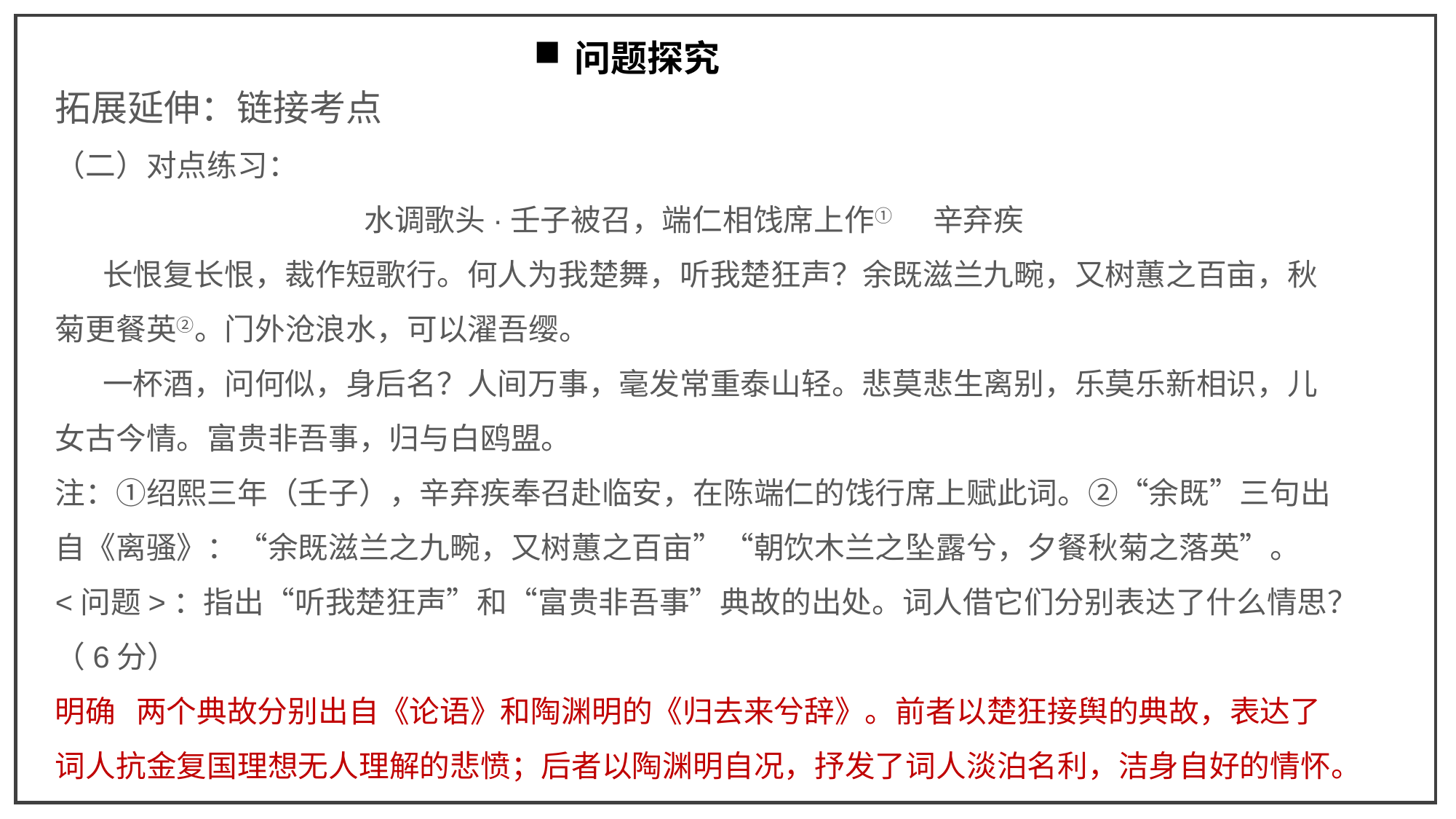

问题探究
拓展延伸：链接考点
（二）对点练习：
水调歌头·壬子被召，端仁相饯席上作①      辛弃疾
      长恨复长恨，裁作短歌行。何人为我楚舞，听我楚狂声？余既滋兰九畹，又树蕙之百亩，秋菊更餐英②。门外沧浪水，可以濯吾缨。
      一杯酒，问何似，身后名？人间万事，毫发常重泰山轻。悲莫悲生离别，乐莫乐新相识，儿女古今情。富贵非吾事，归与白鸥盟。
注：①绍熙三年（壬子），辛弃疾奉召赴临安，在陈端仁的饯行席上赋此词。②“余既”三句出自《离骚》：“余既滋兰之九畹，又树蕙之百亩”“朝饮木兰之坠露兮，夕餐秋菊之落英”。
<问题>：指出“听我楚狂声”和“富贵非吾事”典故的出处。词人借它们分别表达了什么情思？（6分）
明确   两个典故分别出自《论语》和陶渊明的《归去来兮辞》。前者以楚狂接舆的典故，表达了词人抗金复国理想无人理解的悲愤；后者以陶渊明自况，抒发了词人淡泊名利，洁身自好的情怀。